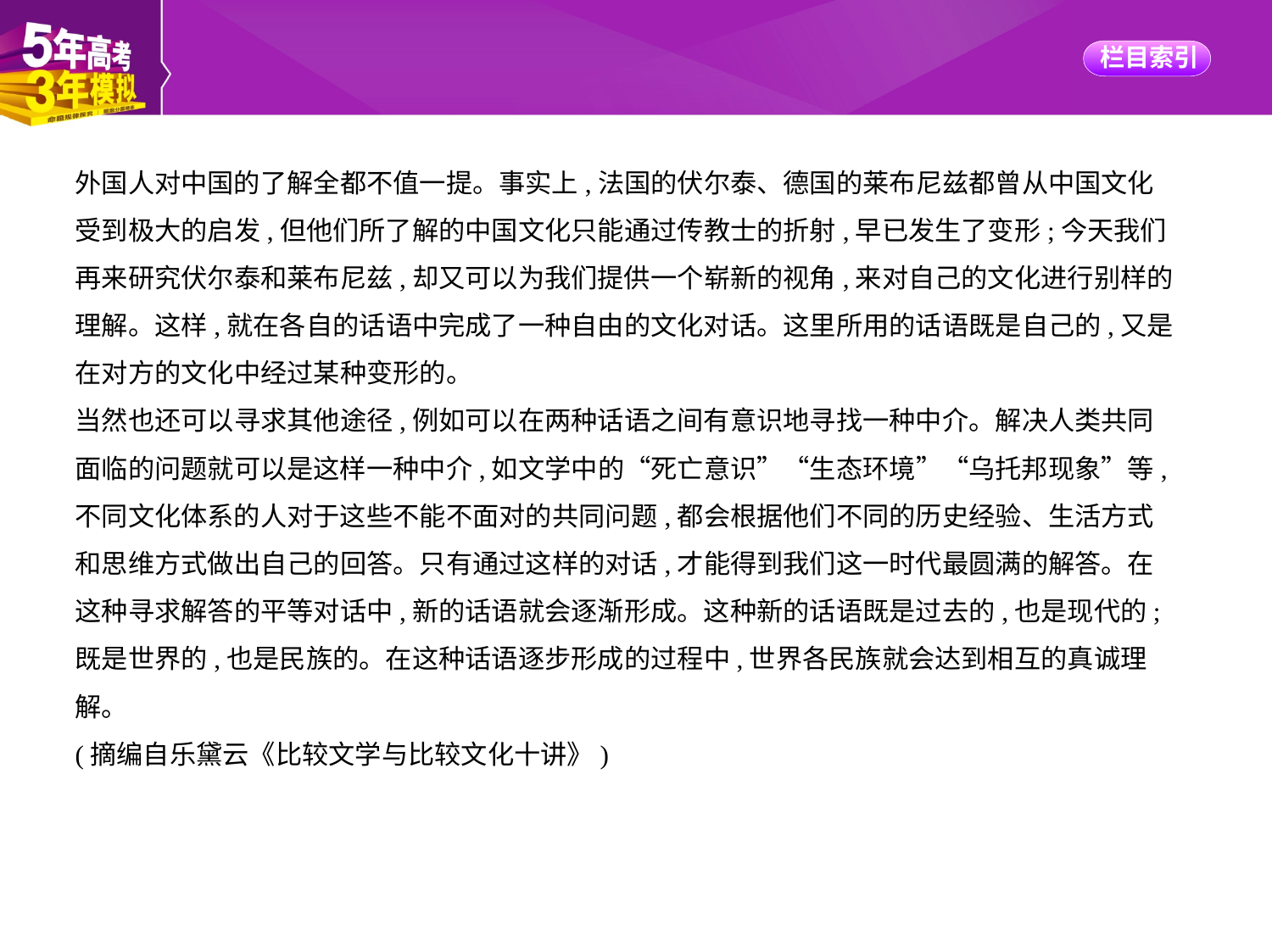

外国人对中国的了解全都不值一提。事实上,法国的伏尔泰、德国的莱布尼兹都曾从中国文化
受到极大的启发,但他们所了解的中国文化只能通过传教士的折射,早已发生了变形;今天我们
再来研究伏尔泰和莱布尼兹,却又可以为我们提供一个崭新的视角,来对自己的文化进行别样的
理解。这样,就在各自的话语中完成了一种自由的文化对话。这里所用的话语既是自己的,又是
在对方的文化中经过某种变形的。
当然也还可以寻求其他途径,例如可以在两种话语之间有意识地寻找一种中介。解决人类共同
面临的问题就可以是这样一种中介,如文学中的“死亡意识”“生态环境”“乌托邦现象”等,
不同文化体系的人对于这些不能不面对的共同问题,都会根据他们不同的历史经验、生活方式
和思维方式做出自己的回答。只有通过这样的对话,才能得到我们这一时代最圆满的解答。在
这种寻求解答的平等对话中,新的话语就会逐渐形成。这种新的话语既是过去的,也是现代的;
既是世界的,也是民族的。在这种话语逐步形成的过程中,世界各民族就会达到相互的真诚理
解。
(摘编自乐黛云《比较文学与比较文化十讲》)